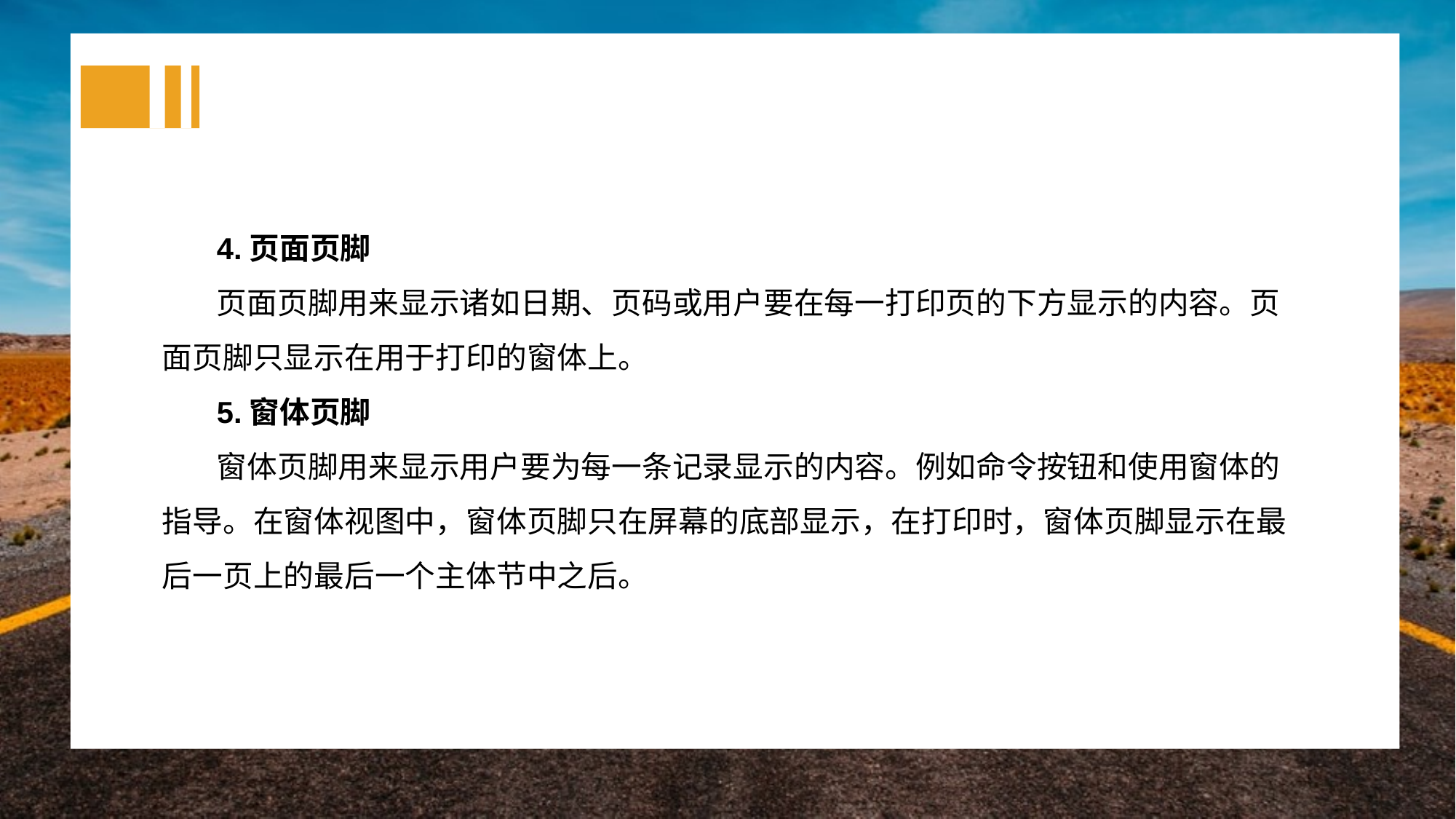

4.页面页脚
页面页脚用来显示诸如日期、页码或用户要在每一打印页的下方显示的内容。页面页脚只显示在用于打印的窗体上。
5.窗体页脚
窗体页脚用来显示用户要为每一条记录显示的内容。例如命令按钮和使用窗体的指导。在窗体视图中，窗体页脚只在屏幕的底部显示，在打印时，窗体页脚显示在最后一页上的最后一个主体节中之后。